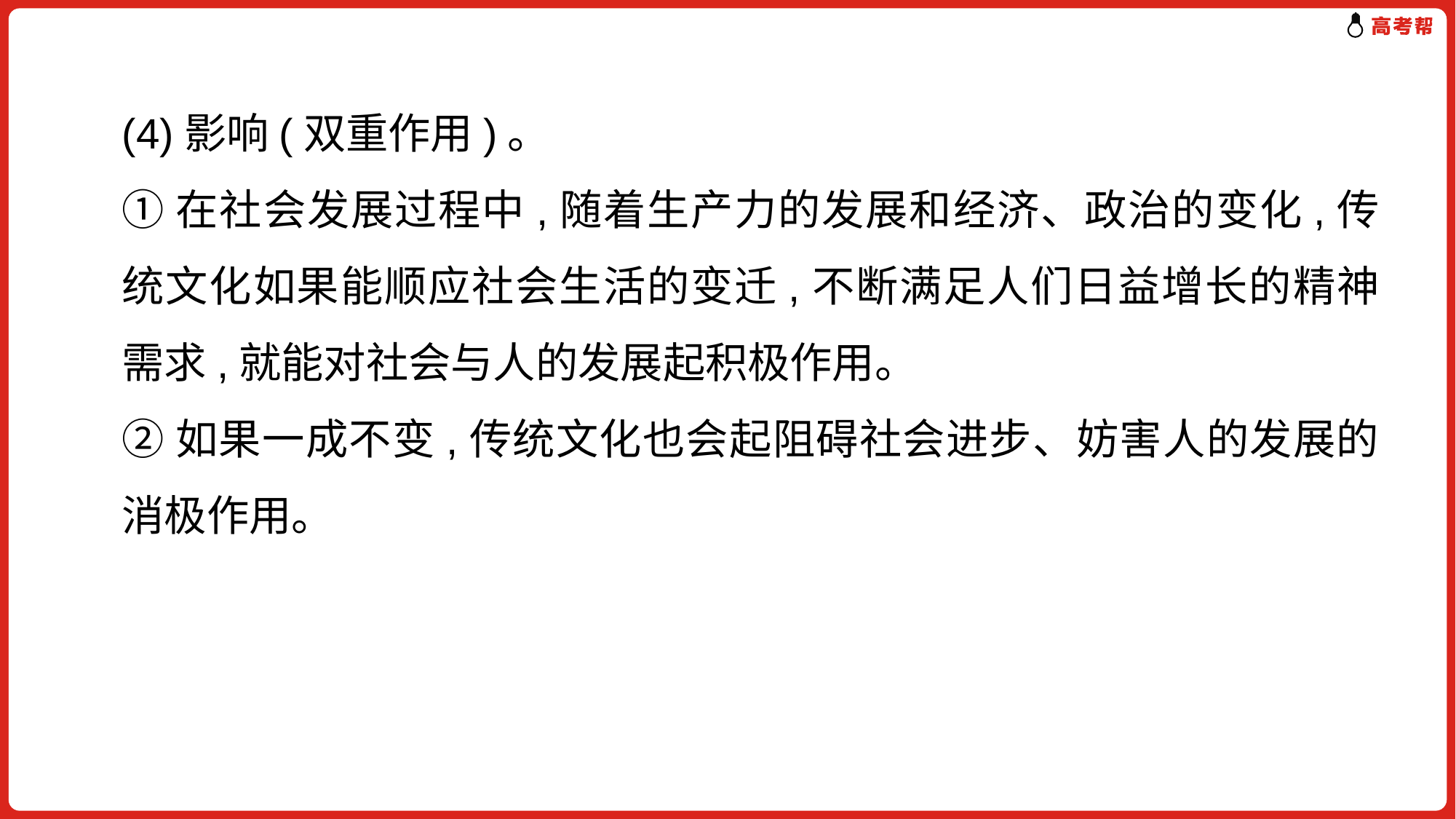

(4)影响(双重作用)。
①在社会发展过程中,随着生产力的发展和经济、政治的变化,传统文化如果能顺应社会生活的变迁,不断满足人们日益增长的精神需求,就能对社会与人的发展起积极作用。
②如果一成不变,传统文化也会起阻碍社会进步、妨害人的发展的消极作用。